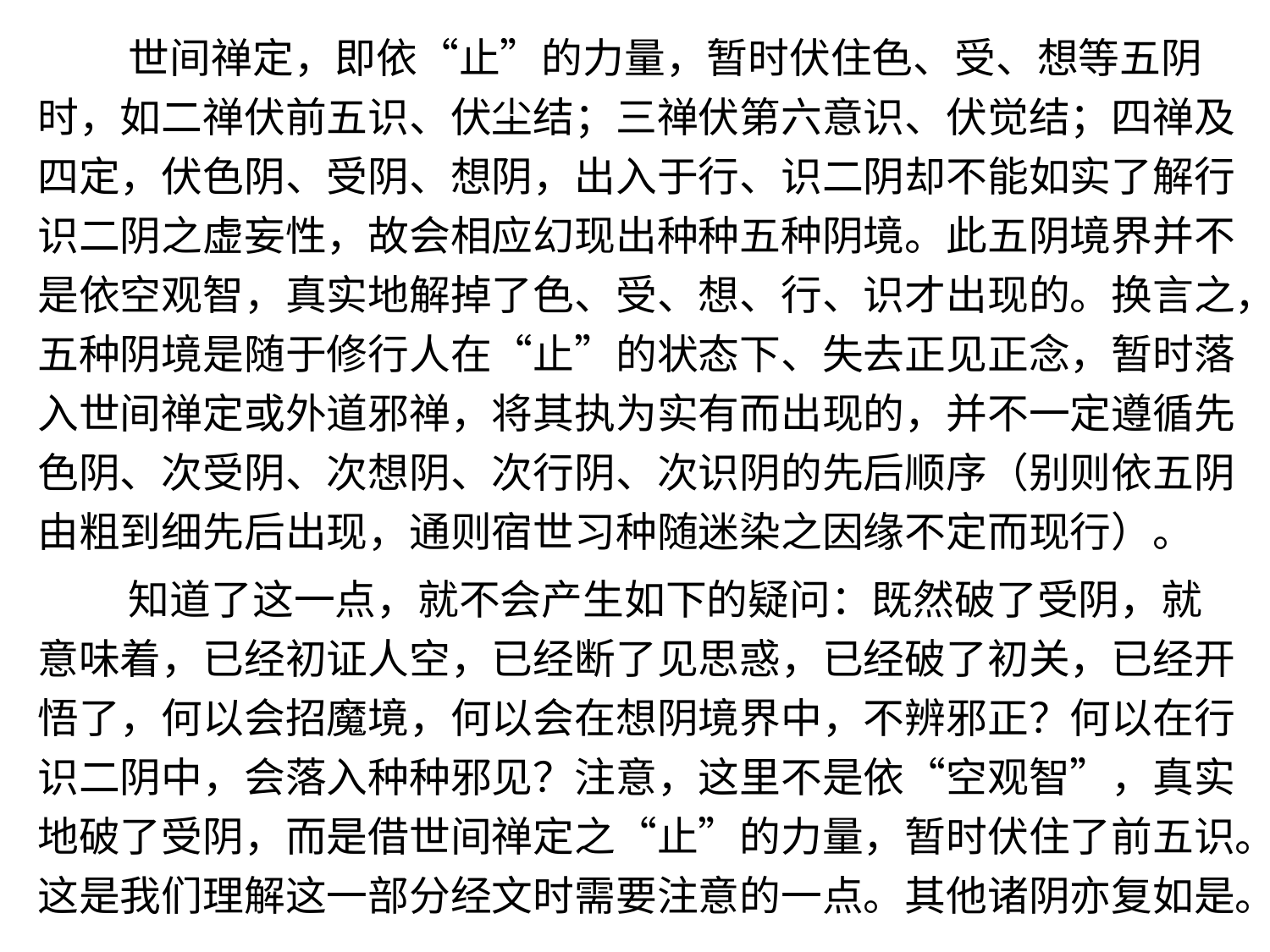

世间禅定，即依“止”的力量，暂时伏住色、受、想等五阴时，如二禅伏前五识、伏尘结；三禅伏第六意识、伏觉结；四禅及四定，伏色阴、受阴、想阴，出入于行、识二阴却不能如实了解行识二阴之虚妄性，故会相应幻现出种种五种阴境。此五阴境界并不是依空观智，真实地解掉了色、受、想、行、识才出现的。换言之，五种阴境是随于修行人在“止”的状态下、失去正见正念，暂时落入世间禅定或外道邪禅，将其执为实有而出现的，并不一定遵循先色阴、次受阴、次想阴、次行阴、次识阴的先后顺序（别则依五阴由粗到细先后出现，通则宿世习种随迷染之因缘不定而现行）。
         知道了这一点，就不会产生如下的疑问：既然破了受阴，就意味着，已经初证人空，已经断了见思惑，已经破了初关，已经开悟了，何以会招魔境，何以会在想阴境界中，不辨邪正？何以在行识二阴中，会落入种种邪见？注意，这里不是依“空观智”，真实地破了受阴，而是借世间禅定之“止”的力量，暂时伏住了前五识。这是我们理解这一部分经文时需要注意的一点。其他诸阴亦复如是。